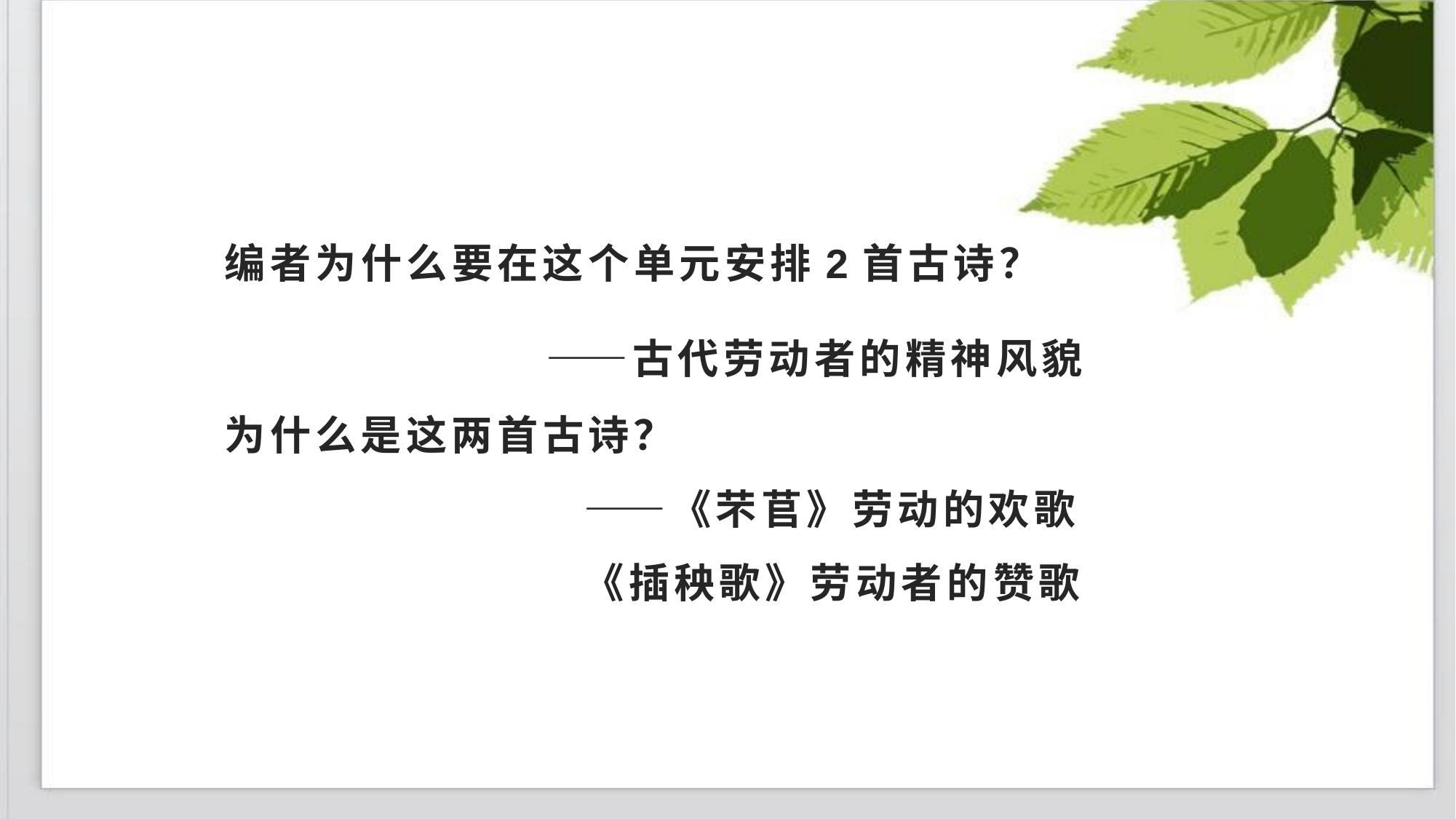

# 编者为什么要在这个单元安排2首古诗？ ——古代劳动者的精神风貌 为什么是这两首古诗？ ——《芣苢》劳动的欢歌 《插秧歌》劳动者的赞歌